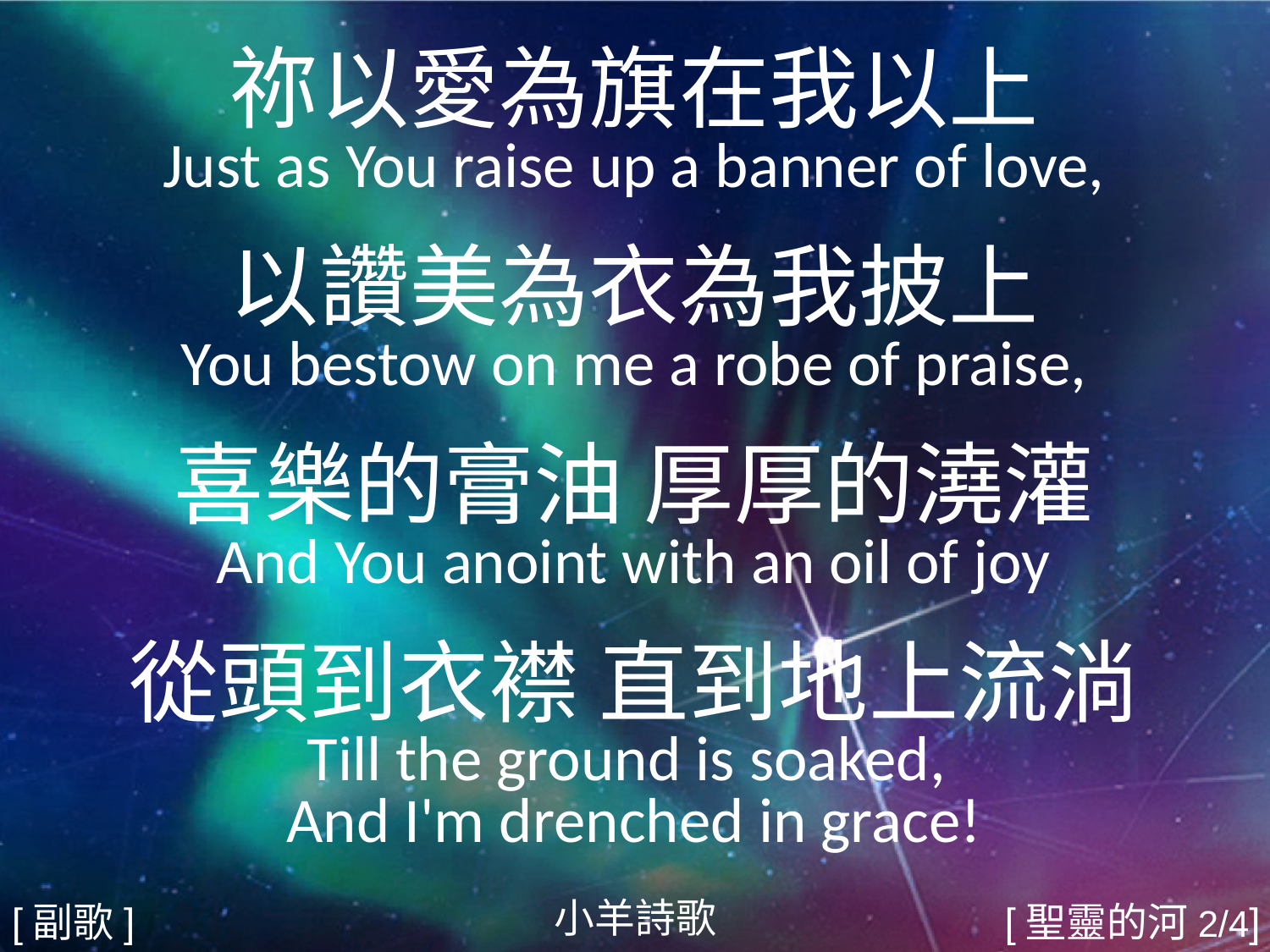

祢以愛為旗在我以上
Just as You raise up a banner of love,

以讚美為衣為我披上
You bestow on me a robe of praise,

喜樂的膏油 厚厚的澆灌
And You anoint with an oil of joy

從頭到衣襟 直到地上流淌
Till the ground is soaked,
And I'm drenched in grace!
#

小羊詩歌
[副歌]
[聖靈的河2/4]